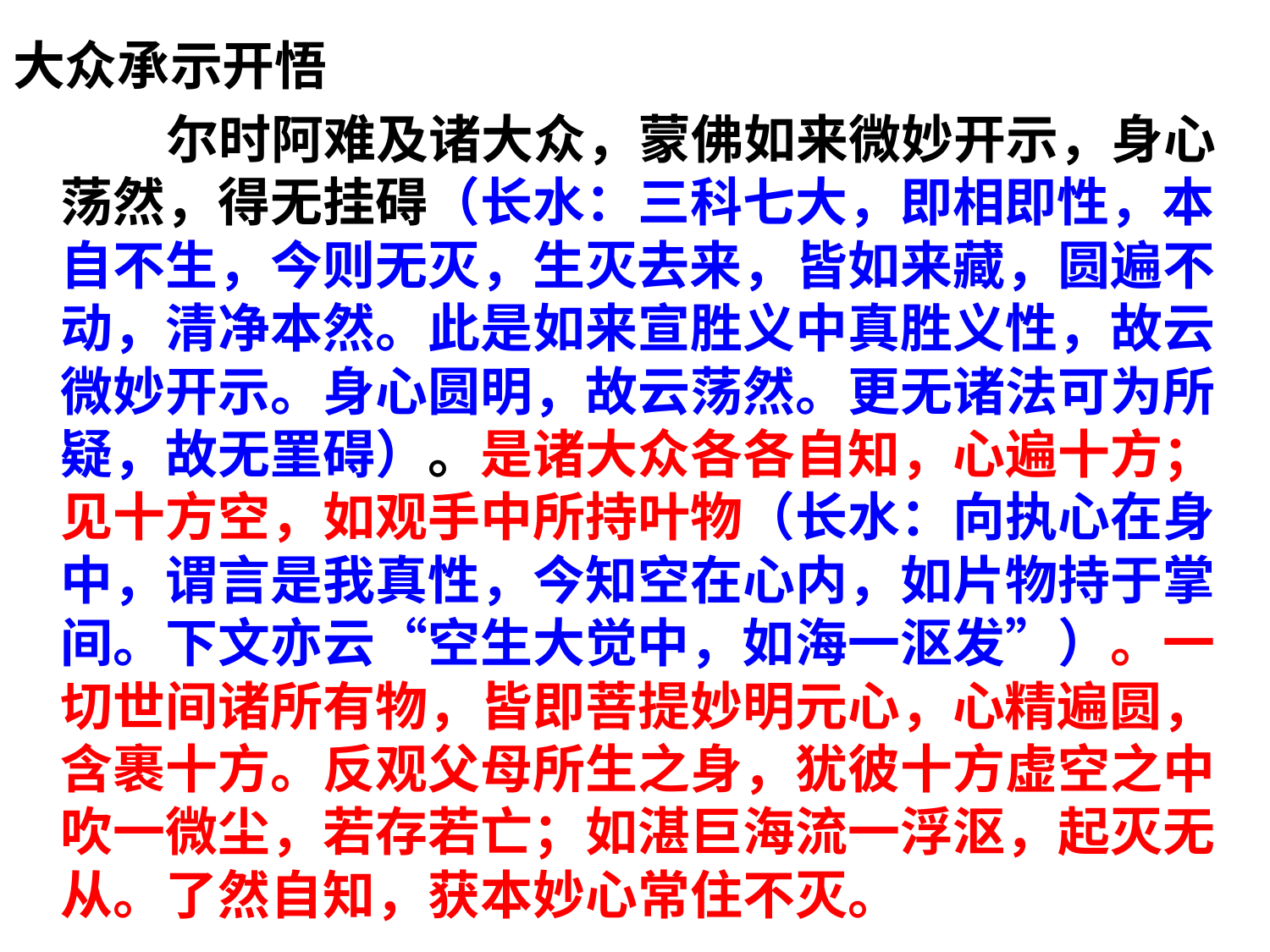

大众承示开悟
            尔时阿难及诸大众，蒙佛如来微妙开示，身心荡然，得无挂碍（长水：三科七大，即相即性，本自不生，今则无灭，生灭去来，皆如来藏，圆遍不动，清净本然。此是如来宣胜义中真胜义性，故云微妙开示。身心圆明，故云荡然。更无诸法可为所疑，故无罣碍）。是诸大众各各自知，心遍十方；见十方空，如观手中所持叶物（长水：向执心在身中，谓言是我真性，今知空在心内，如片物持于掌间。下文亦云“空生大觉中，如海一沤发”）。一切世间诸所有物，皆即菩提妙明元心，心精遍圆，含裹十方。反观父母所生之身，犹彼十方虚空之中吹一微尘，若存若亡；如湛巨海流一浮沤，起灭无从。了然自知，获本妙心常住不灭。